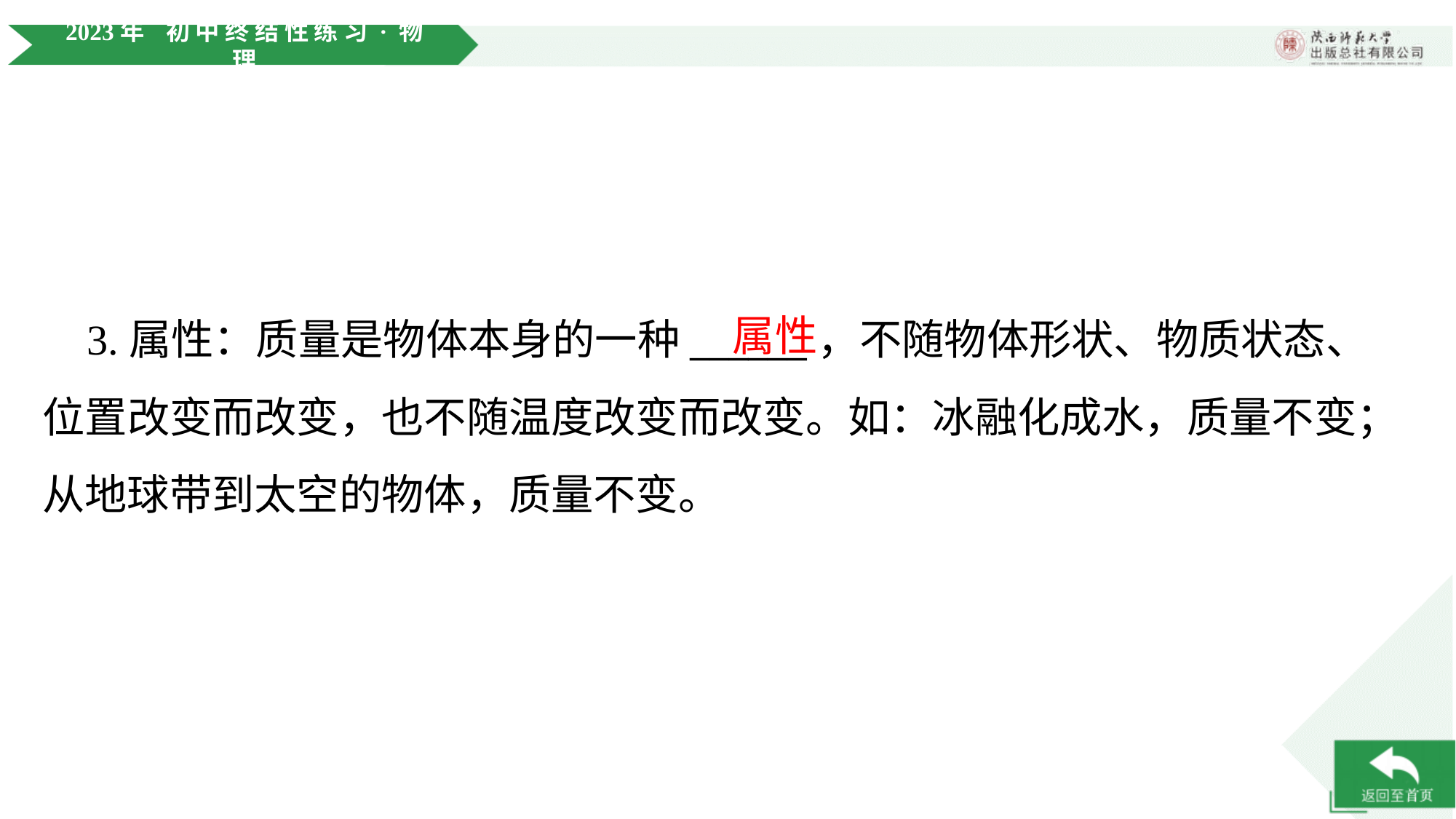

属性
    3.属性：质量是物体本身的一种______，不随物体形状、物质状态、
位置改变而改变，也不随温度改变而改变。如：冰融化成水，质量不变；
从地球带到太空的物体，质量不变。